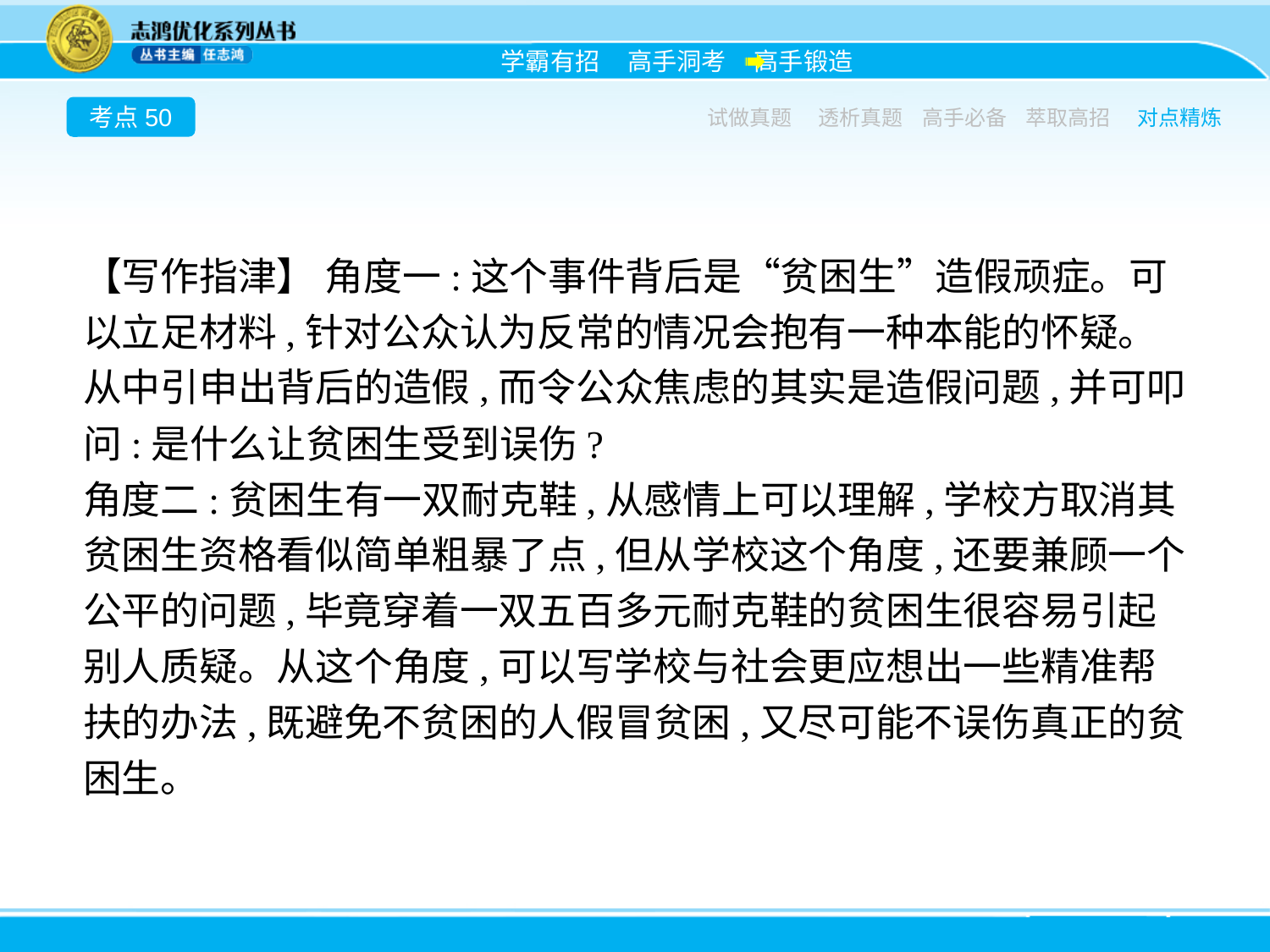

考点50
试做真题
透析真题
高手必备
萃取高招
对点精炼
【写作指津】 角度一:这个事件背后是“贫困生”造假顽症。可以立足材料,针对公众认为反常的情况会抱有一种本能的怀疑。从中引申出背后的造假,而令公众焦虑的其实是造假问题,并可叩问:是什么让贫困生受到误伤?
角度二:贫困生有一双耐克鞋,从感情上可以理解,学校方取消其贫困生资格看似简单粗暴了点,但从学校这个角度,还要兼顾一个公平的问题,毕竟穿着一双五百多元耐克鞋的贫困生很容易引起别人质疑。从这个角度,可以写学校与社会更应想出一些精准帮扶的办法,既避免不贫困的人假冒贫困,又尽可能不误伤真正的贫困生。